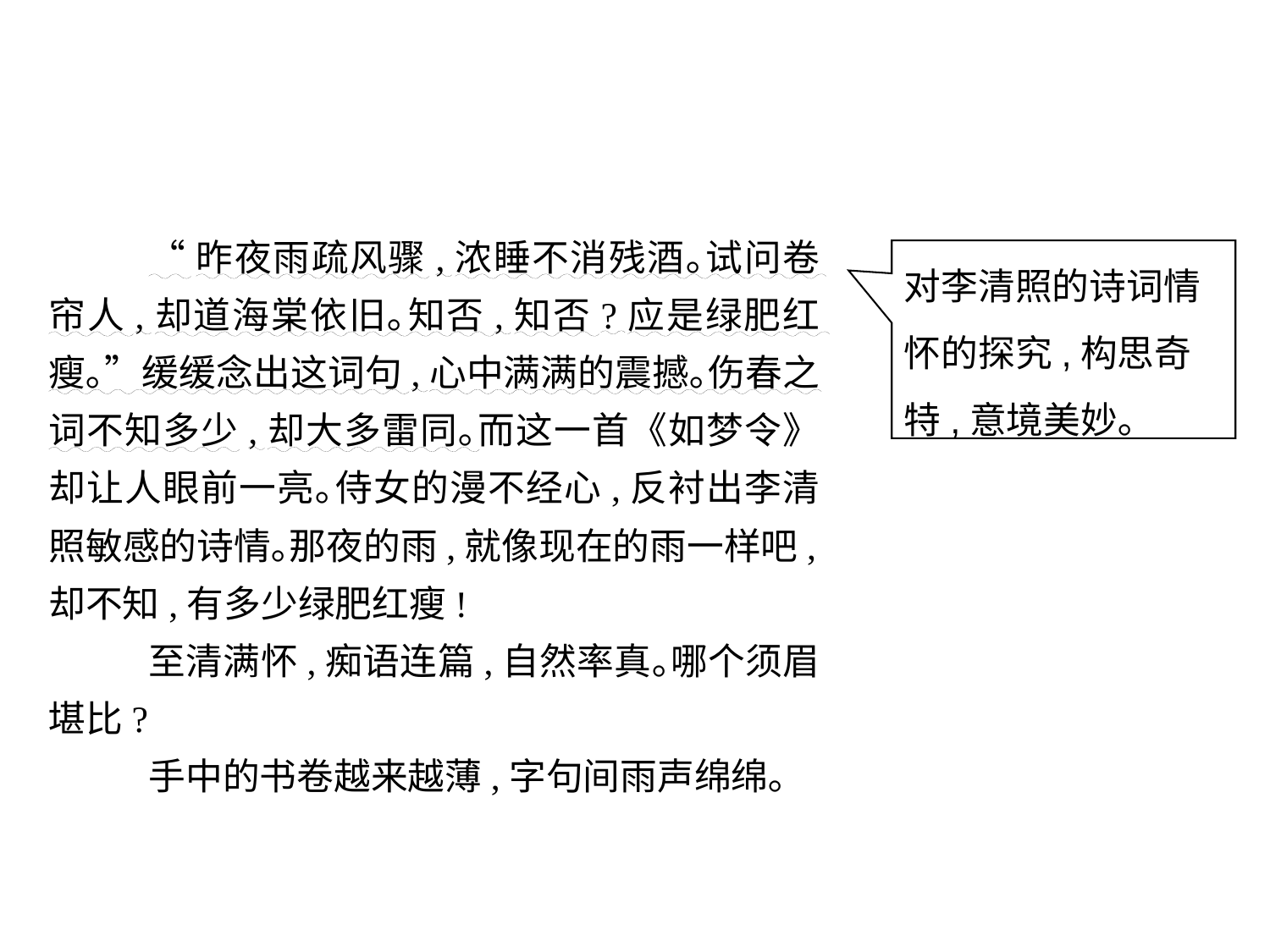

“昨夜雨疏风骤,浓睡不消残酒｡试问卷帘人,却道海棠依旧｡知否,知否?应是绿肥红瘦｡”缓缓念出这词句,心中满满的震撼｡伤春之词不知多少,却大多雷同｡而这一首《如梦令》却让人眼前一亮｡侍女的漫不经心,反衬出李清照敏感的诗情｡那夜的雨,就像现在的雨一样吧,却不知,有多少绿肥红瘦!
至清满怀,痴语连篇,自然率真｡哪个须眉堪比?
手中的书卷越来越薄,字句间雨声绵绵｡
对李清照的诗词情怀的探究,构思奇特,意境美妙｡